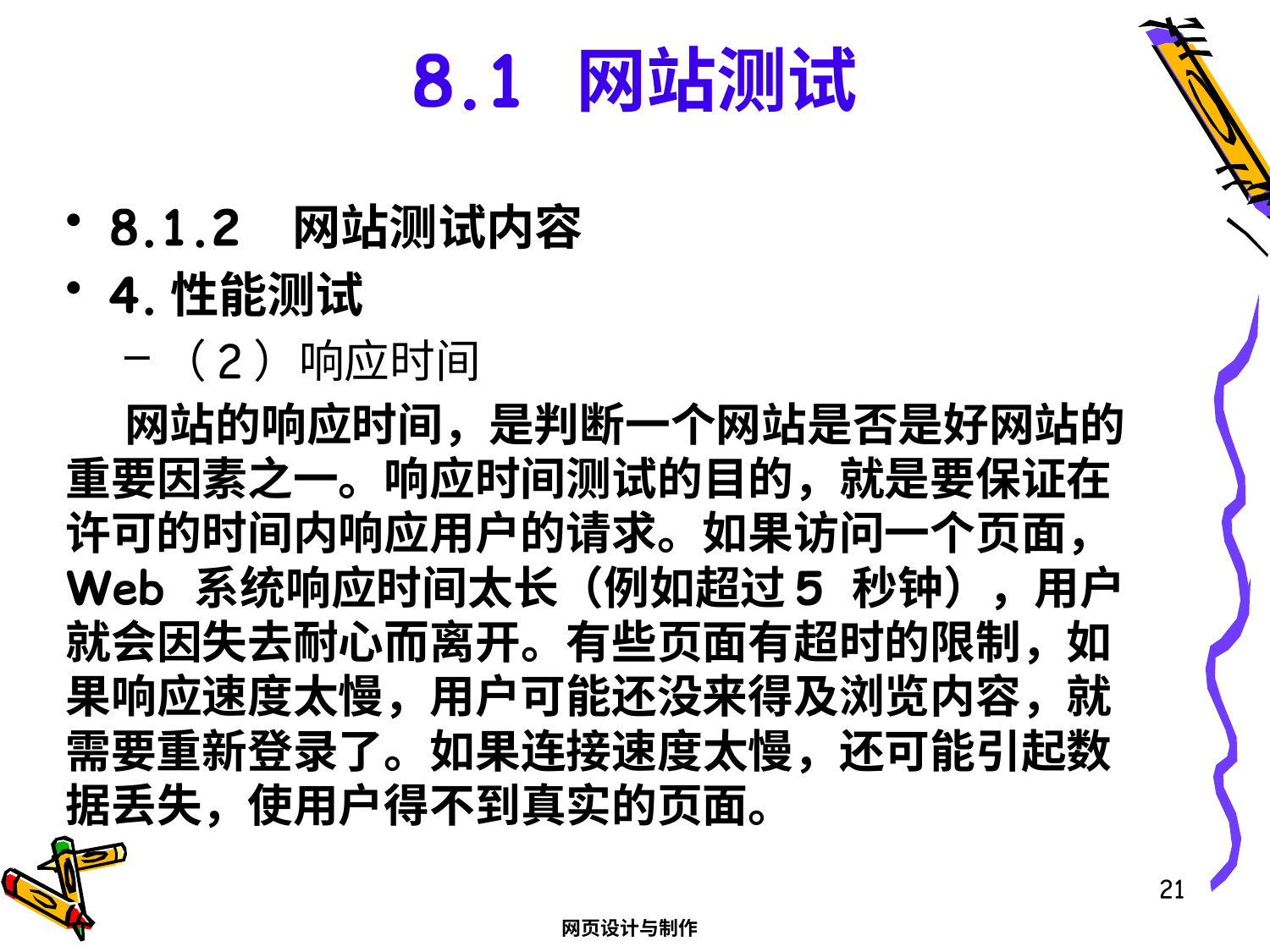

# 8.1 网站测试
8.1.2  网站测试内容
4.性能测试
（2）响应时间
网站的响应时间，是判断一个网站是否是好网站的重要因素之一。响应时间测试的目的，就是要保证在许可的时间内响应用户的请求。如果访问一个页面，Web 系统响应时间太长（例如超过5 秒钟），用户就会因失去耐心而离开。有些页面有超时的限制，如果响应速度太慢，用户可能还没来得及浏览内容，就需要重新登录了。如果连接速度太慢，还可能引起数据丢失，使用户得不到真实的页面。
21
网页设计与制作